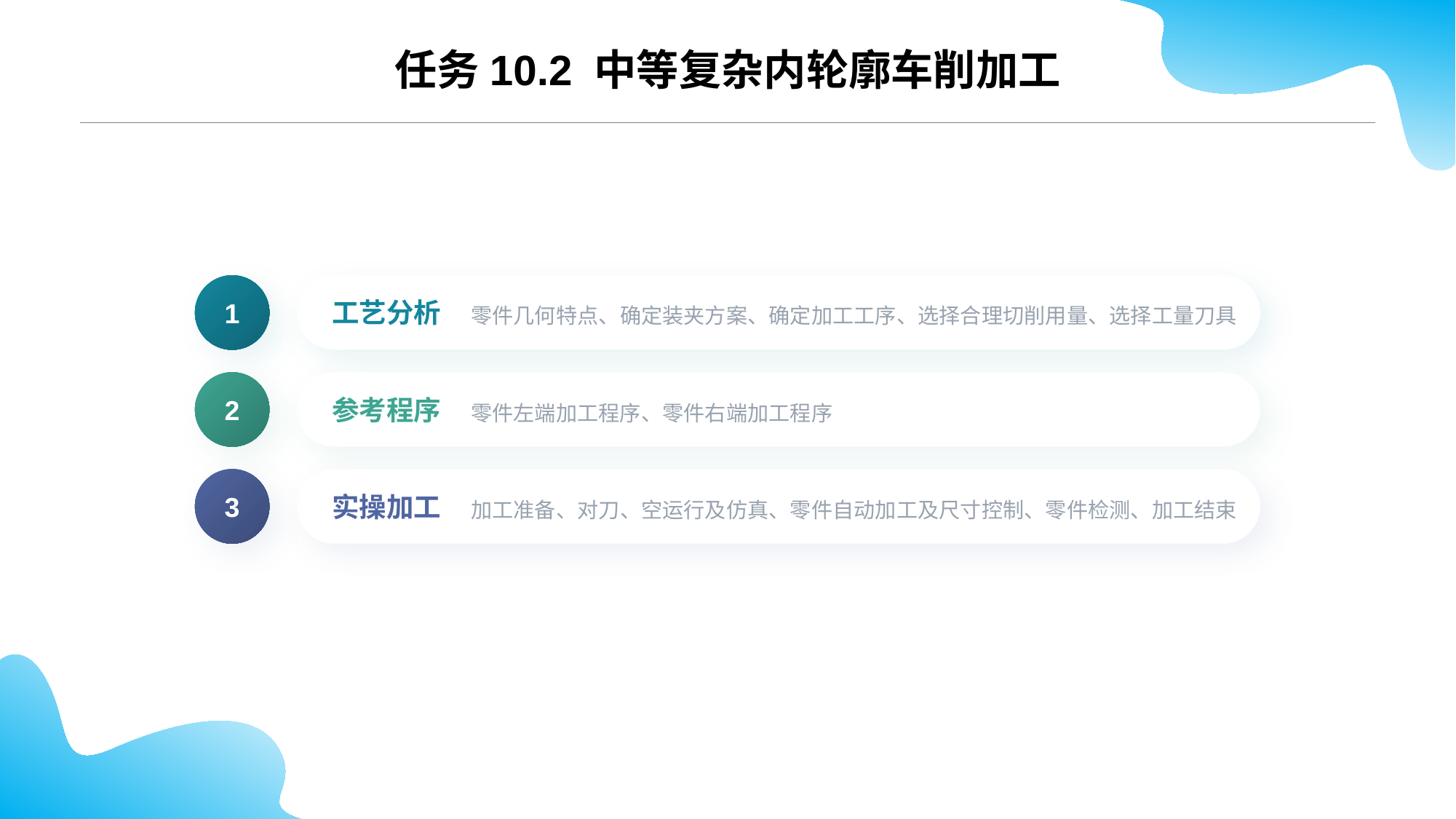

任务10.2 中等复杂内轮廓车削加工
1

零件几何特点、确定装夹方案、确定加工工序、选择合理切削用量、选择工量刀具
工艺分析
2

零件左端加工程序、零件右端加工程序
参考程序
3

加工准备、对刀、空运行及仿真、零件自动加工及尺寸控制、零件检测、加工结束
实操加工